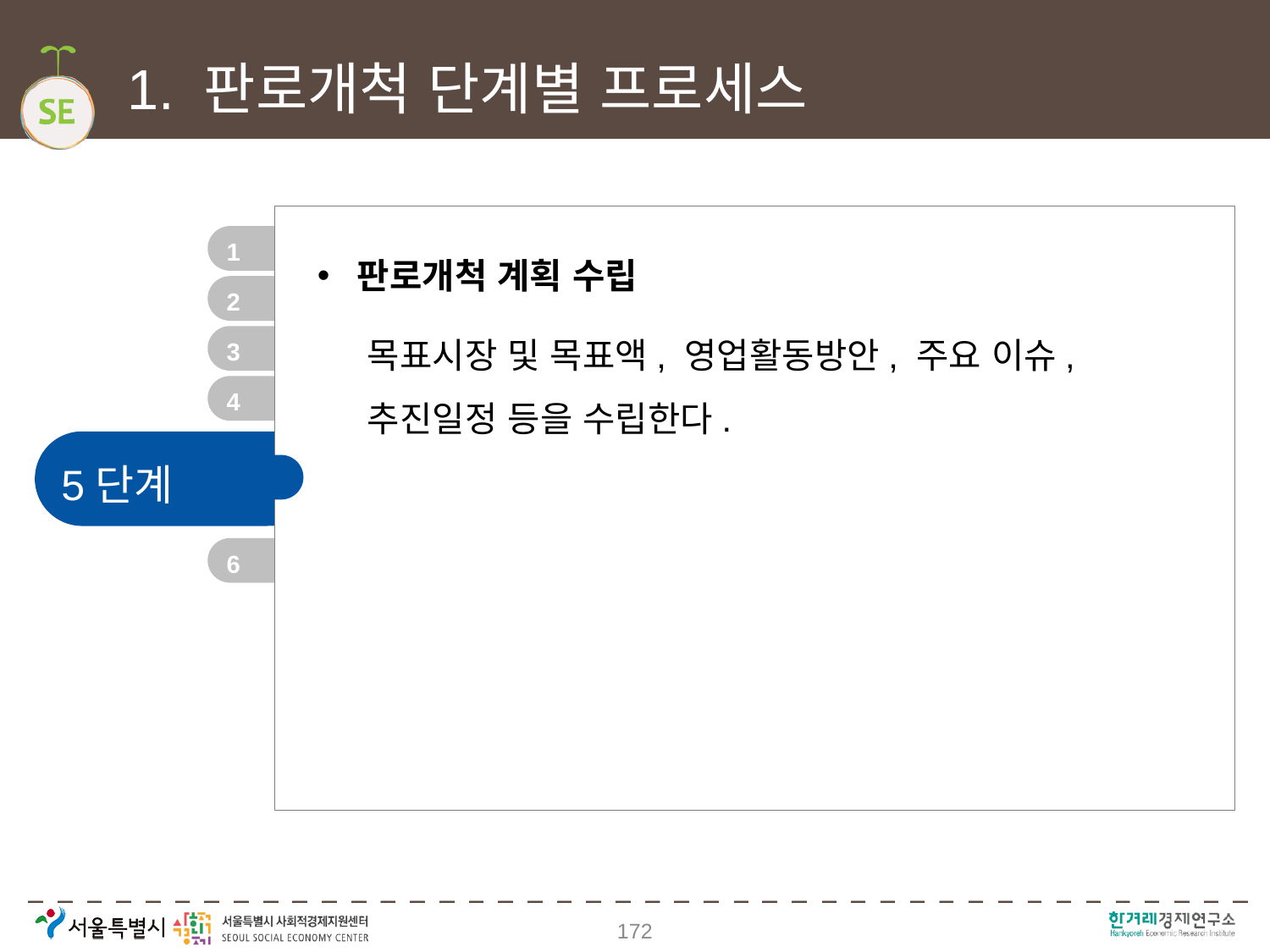

# 1. 판로개척 단계별 프로세스

1
판로개척 계획 수립
2
목표시장 및 목표액, 영업활동방안, 주요 이슈, 추진일정 등을 수립한다.
3
4
5단계

6
172